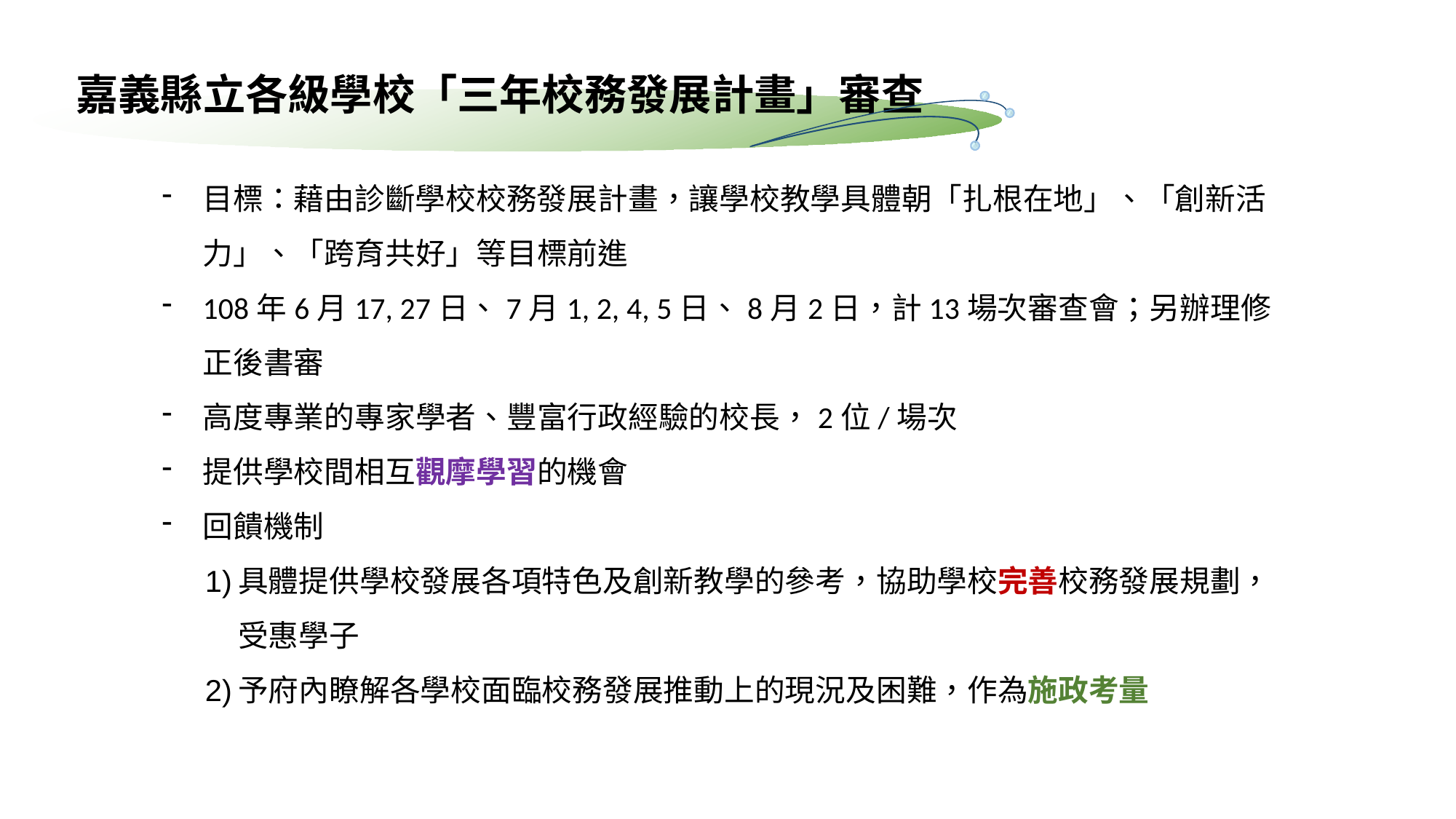

嘉義縣立各級學校「三年校務發展計畫」審查

目標：藉由診斷學校校務發展計畫，讓學校教學具體朝「扎根在地」、「創新活力」、「跨育共好」等目標前進
108年6月17, 27日、7月1, 2, 4, 5日、8月2日，計13場次審查會；另辦理修正後書審
高度專業的專家學者、豐富行政經驗的校長，2位/場次
提供學校間相互觀摩學習的機會
回饋機制
具體提供學校發展各項特色及創新教學的參考，協助學校完善校務發展規劃，受惠學子
予府內瞭解各學校面臨校務發展推動上的現況及困難，作為施政考量